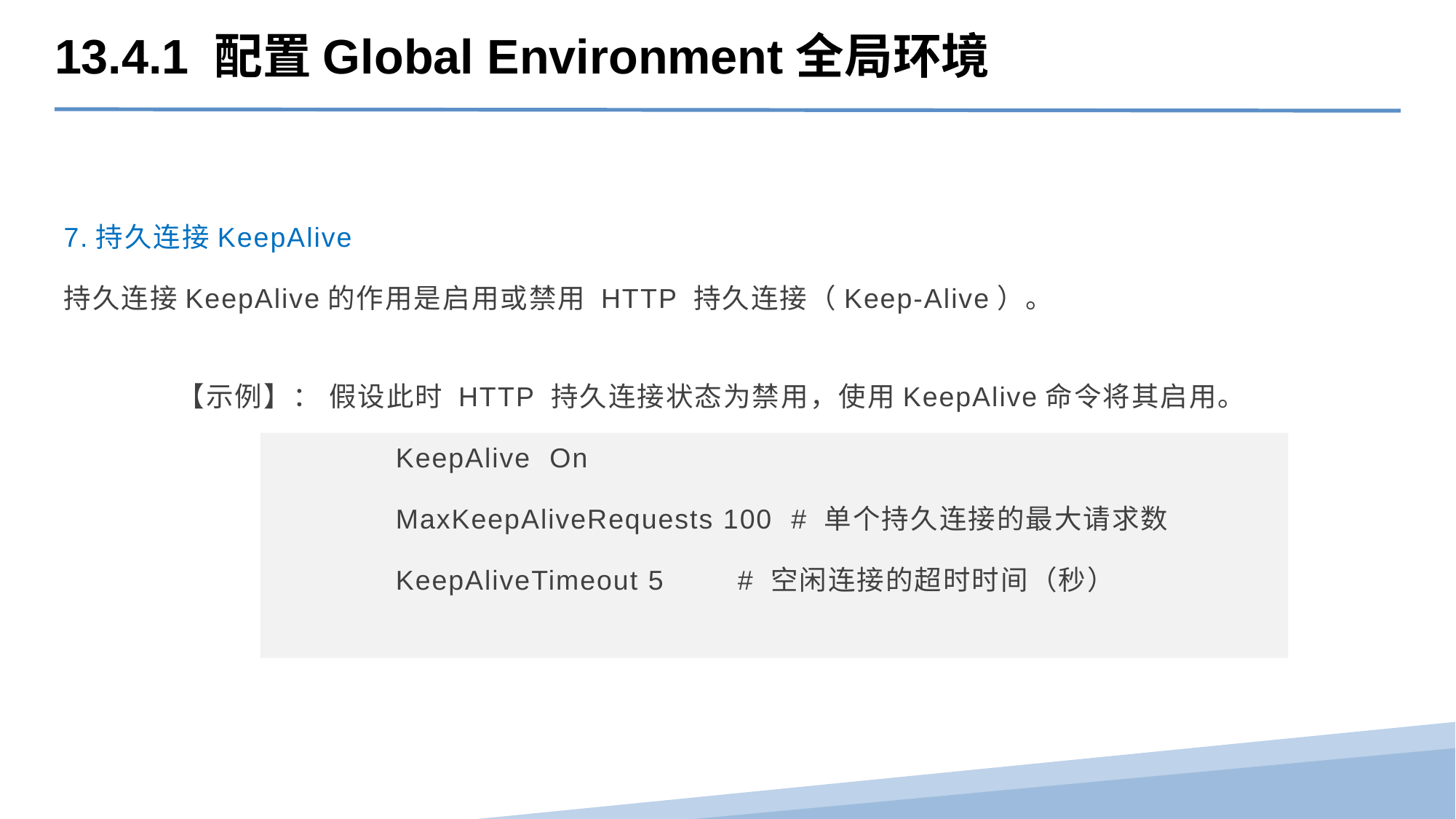

13.4.1 配置Global Environment全局环境
7.持久连接KeepAlive
持久连接KeepAlive的作用是启用或禁用 HTTP 持久连接（Keep-Alive）。

【示例】： 假设此时 HTTP 持久连接状态为禁用，使用KeepAlive命令将其启用。
KeepAlive  On
MaxKeepAliveRequests 100  # 单个持久连接的最大请求数
KeepAliveTimeout 5        # 空闲连接的超时时间（秒）